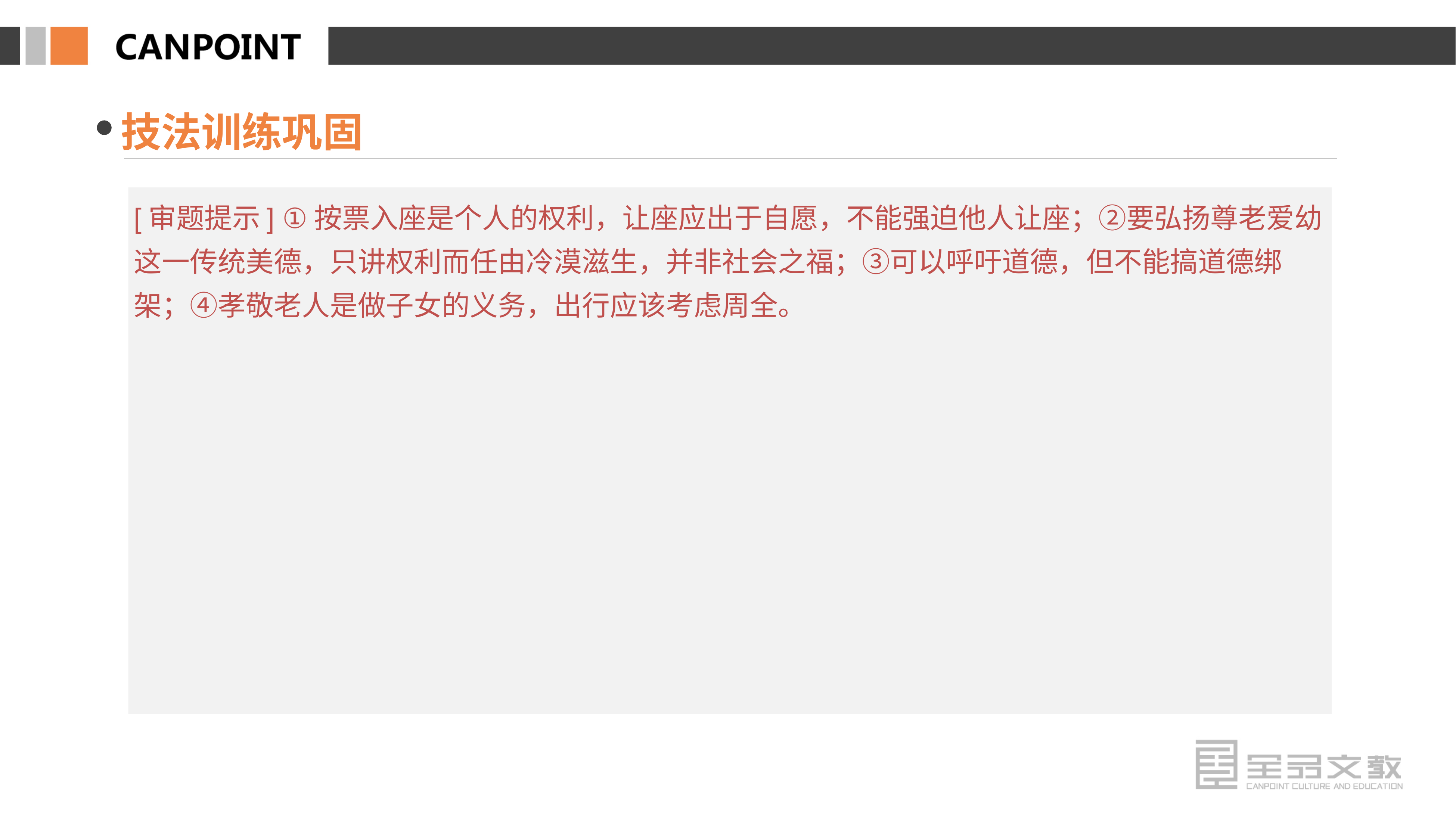

技法训练巩固

[审题提示] ①按票入座是个人的权利，让座应出于自愿，不能强迫他人让座；②要弘扬尊老爱幼这一传统美德，只讲权利而任由冷漠滋生，并非社会之福；③可以呼吁道德，但不能搞道德绑架；④孝敬老人是做子女的义务，出行应该考虑周全。